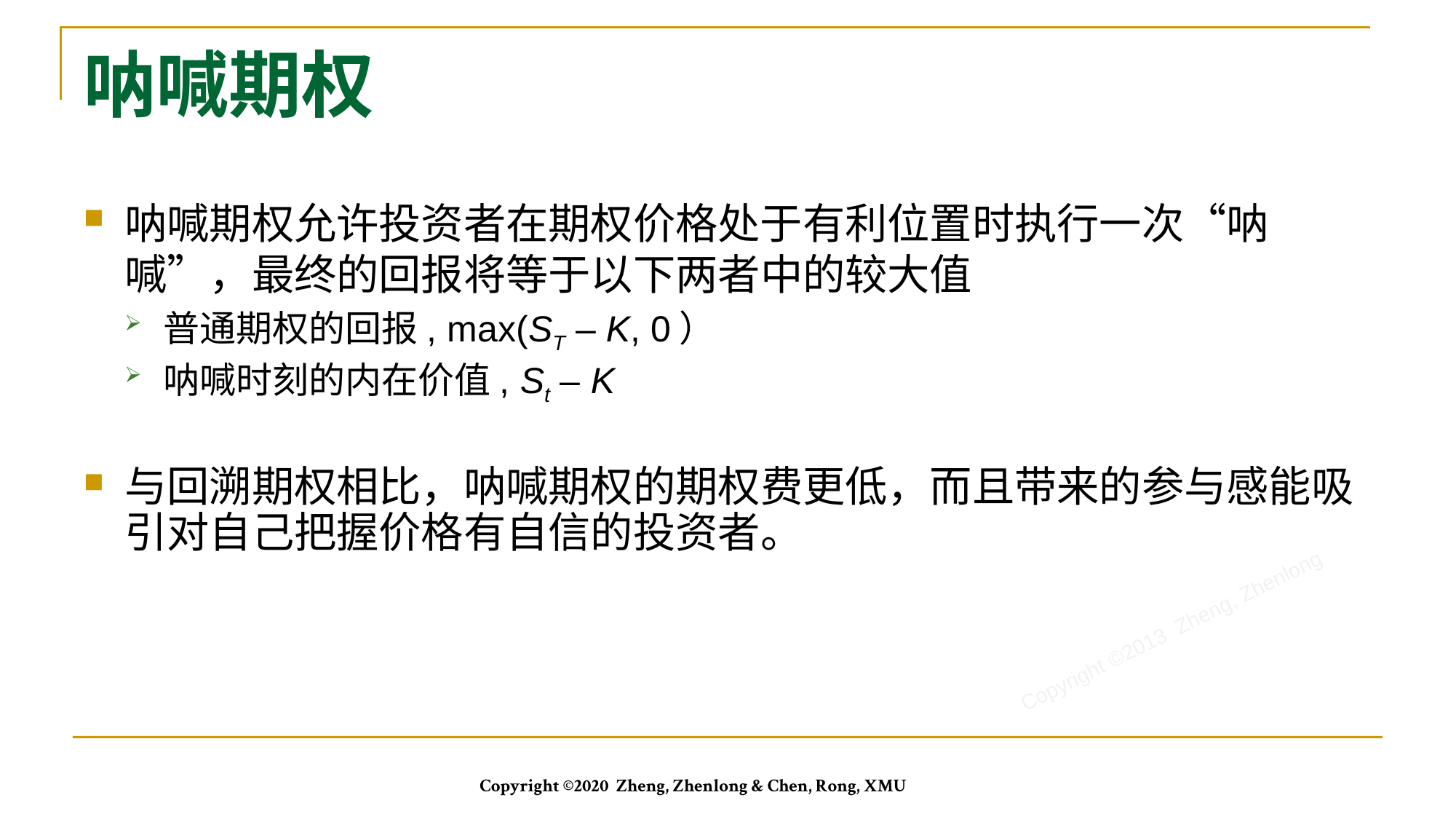

# 呐喊期权
呐喊期权允许投资者在期权价格处于有利位置时执行一次“呐喊”，最终的回报将等于以下两者中的较大值
普通期权的回报, max(ST – K, 0）
呐喊时刻的内在价值, St – K

与回溯期权相比，呐喊期权的期权费更低，而且带来的参与感能吸引对自己把握价格有自信的投资者。

Copyright ©2020  Zheng, Zhenlong & Chen, Rong, XMU